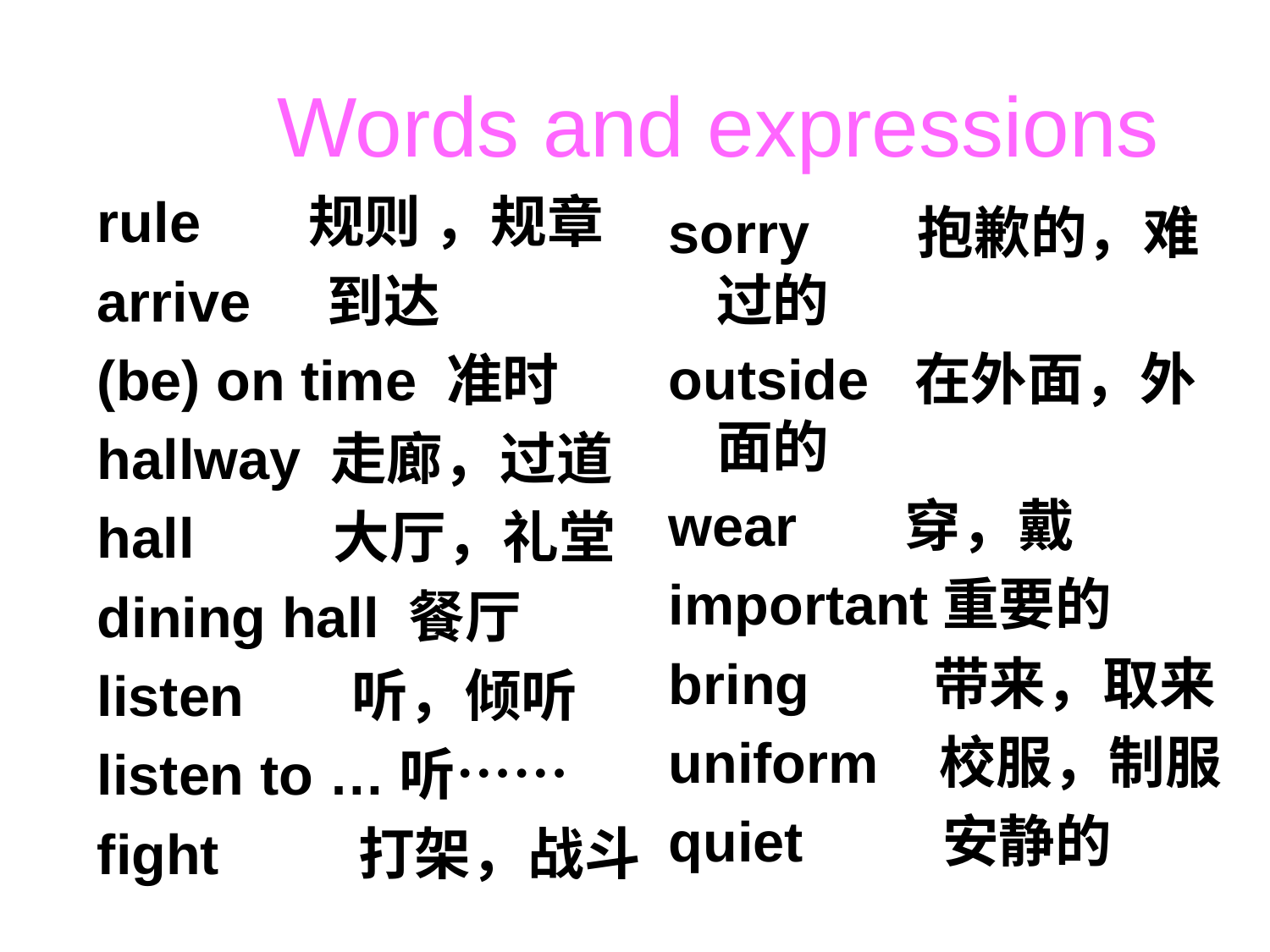

# Words and expressions
rule      规则 ，规章
arrive    到达
(be) on time 准时
hallway 走廊，过道
hall        大厅，礼堂
dining hall 餐厅
listen      听，倾听
listen to …听……
fight        打架，战斗

wear

sorry      抱歉的，难过的
outside  在外面，外面的
wear      穿，戴
important重要的
bring       带来，取来
uniform   校服，制服
quiet        安静的